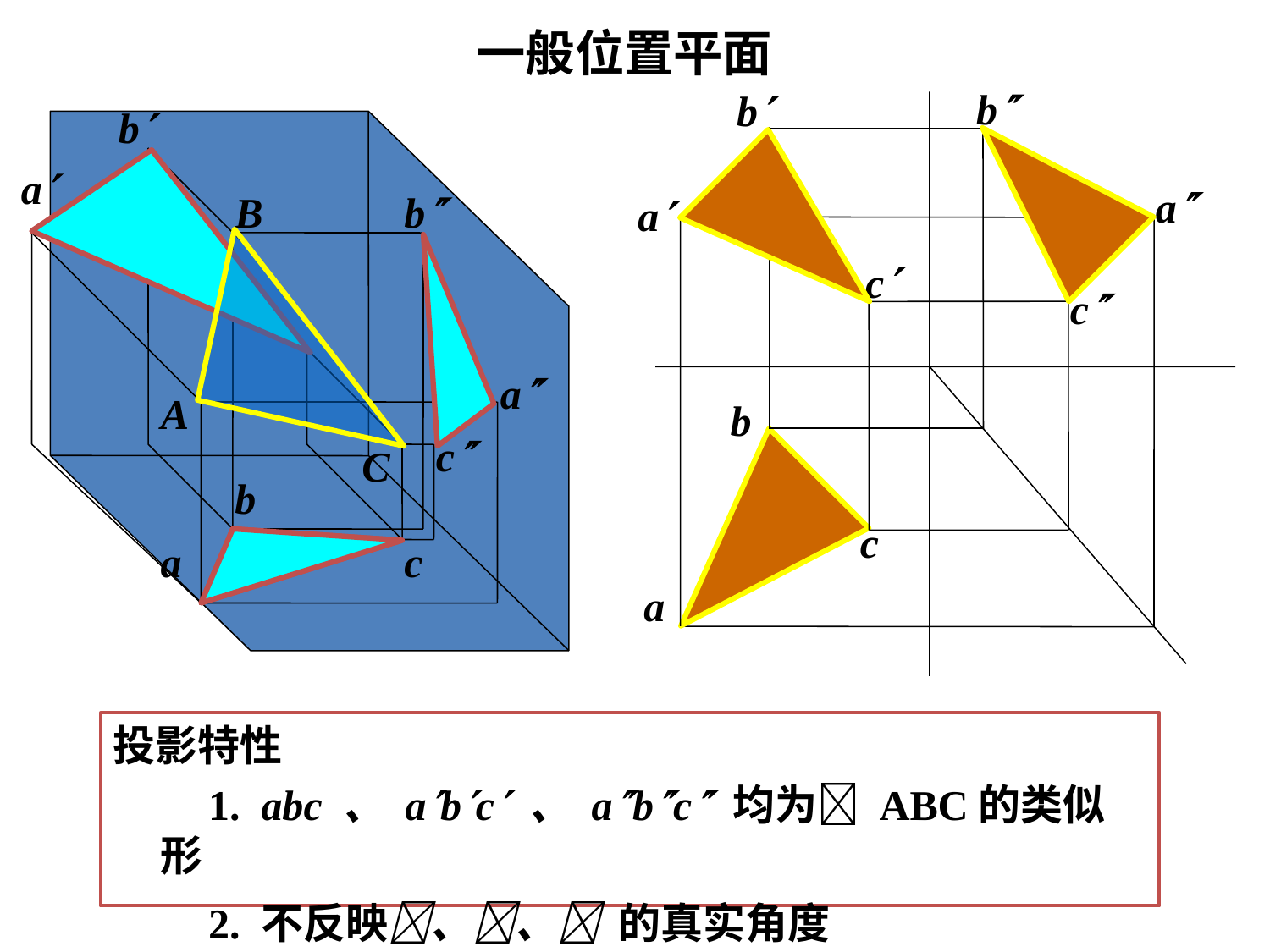

一般位置平面
b″
b′

a″
a′

c′
c″

b

c

a

b′

a′
b″

a″

c″

b
a

c

B

A
C
投影特性
         1.  abc 、 a′b′c′ 、 a″b″c″ 均为Δ ABC的类似形
         2. 不反映α、β、γ  的真实角度